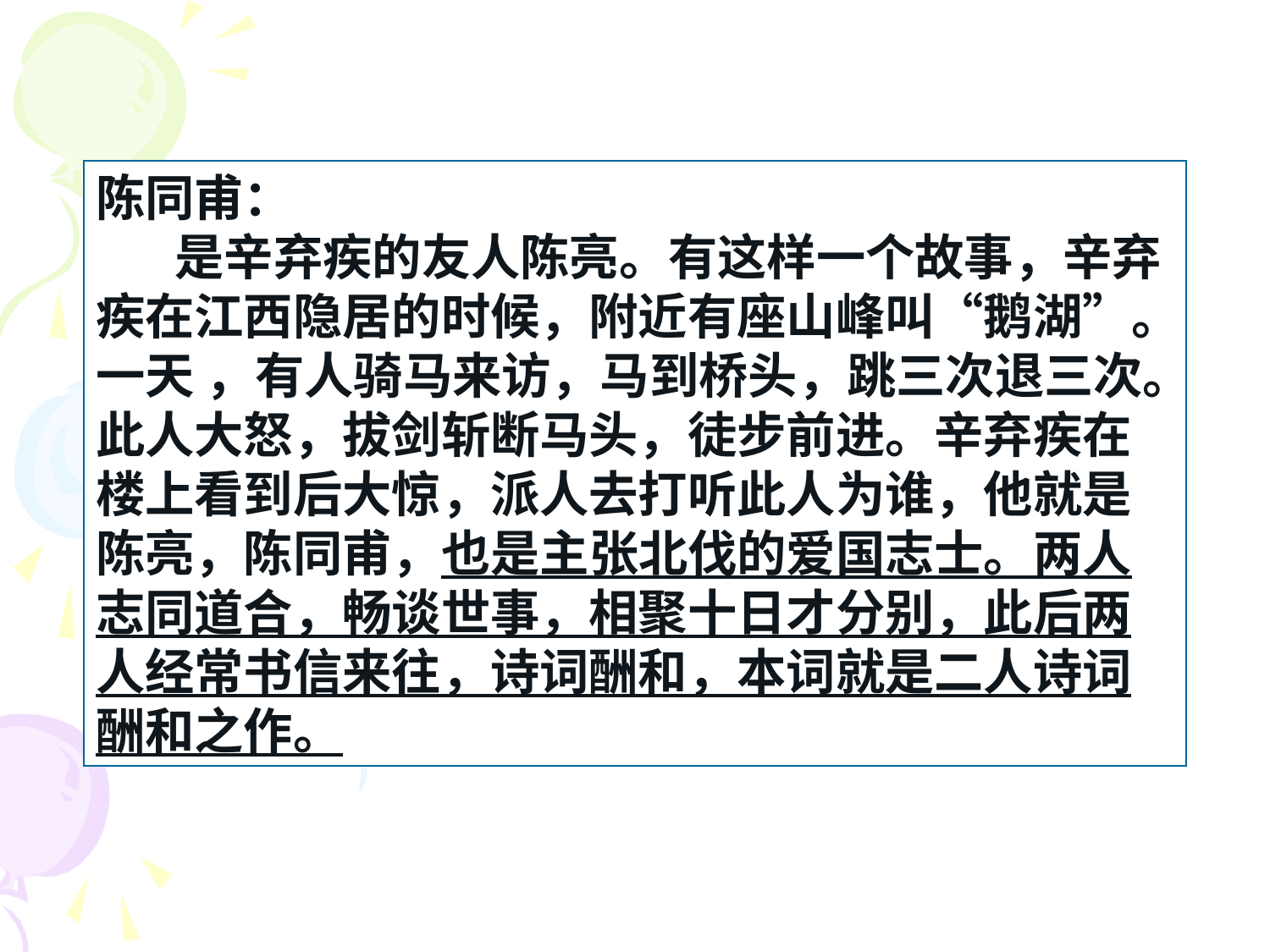

陈同甫：
      是辛弃疾的友人陈亮。有这样一个故事，辛弃疾在江西隐居的时候，附近有座山峰叫“鹅湖”。一天 ，有人骑马来访，马到桥头，跳三次退三次。此人大怒，拔剑斩断马头，徒步前进。辛弃疾在楼上看到后大惊，派人去打听此人为谁，他就是陈亮，陈同甫，也是主张北伐的爱国志士。两人志同道合，畅谈世事，相聚十日才分别，此后两人经常书信来往，诗词酬和，本词就是二人诗词酬和之作。